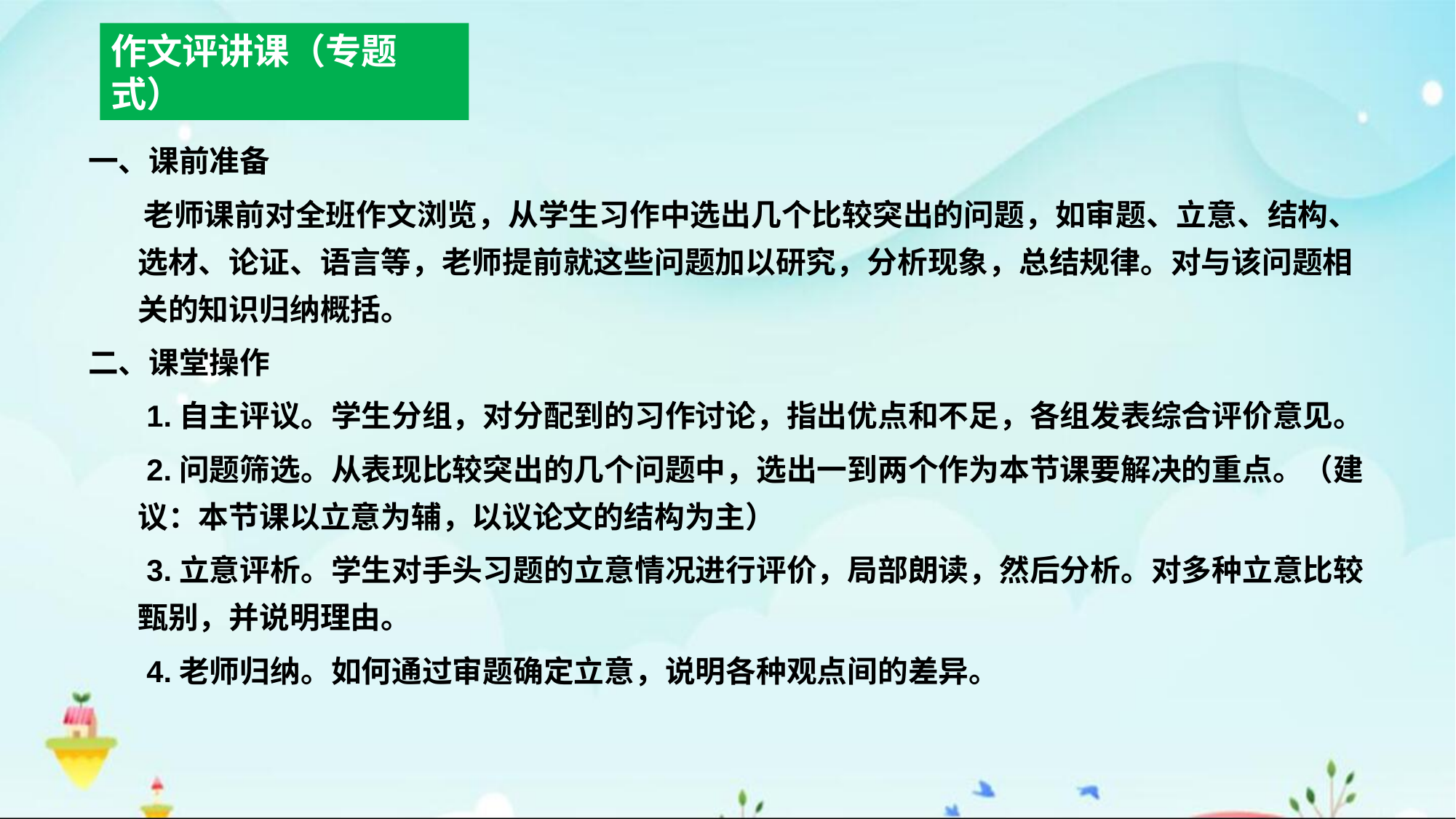

作文评讲课（专题式）
一、课前准备
       老师课前对全班作文浏览，从学生习作中选出几个比较突出的问题，如审题、立意、结构、选材、论证、语言等，老师提前就这些问题加以研究，分析现象，总结规律。对与该问题相关的知识归纳概括。
二、课堂操作
       1.自主评议。学生分组，对分配到的习作讨论，指出优点和不足，各组发表综合评价意见。
       2.问题筛选。从表现比较突出的几个问题中，选出一到两个作为本节课要解决的重点。（建议：本节课以立意为辅，以议论文的结构为主）
       3.立意评析。学生对手头习题的立意情况进行评价，局部朗读，然后分析。对多种立意比较甄别，并说明理由。
       4.老师归纳。如何通过审题确定立意，说明各种观点间的差异。